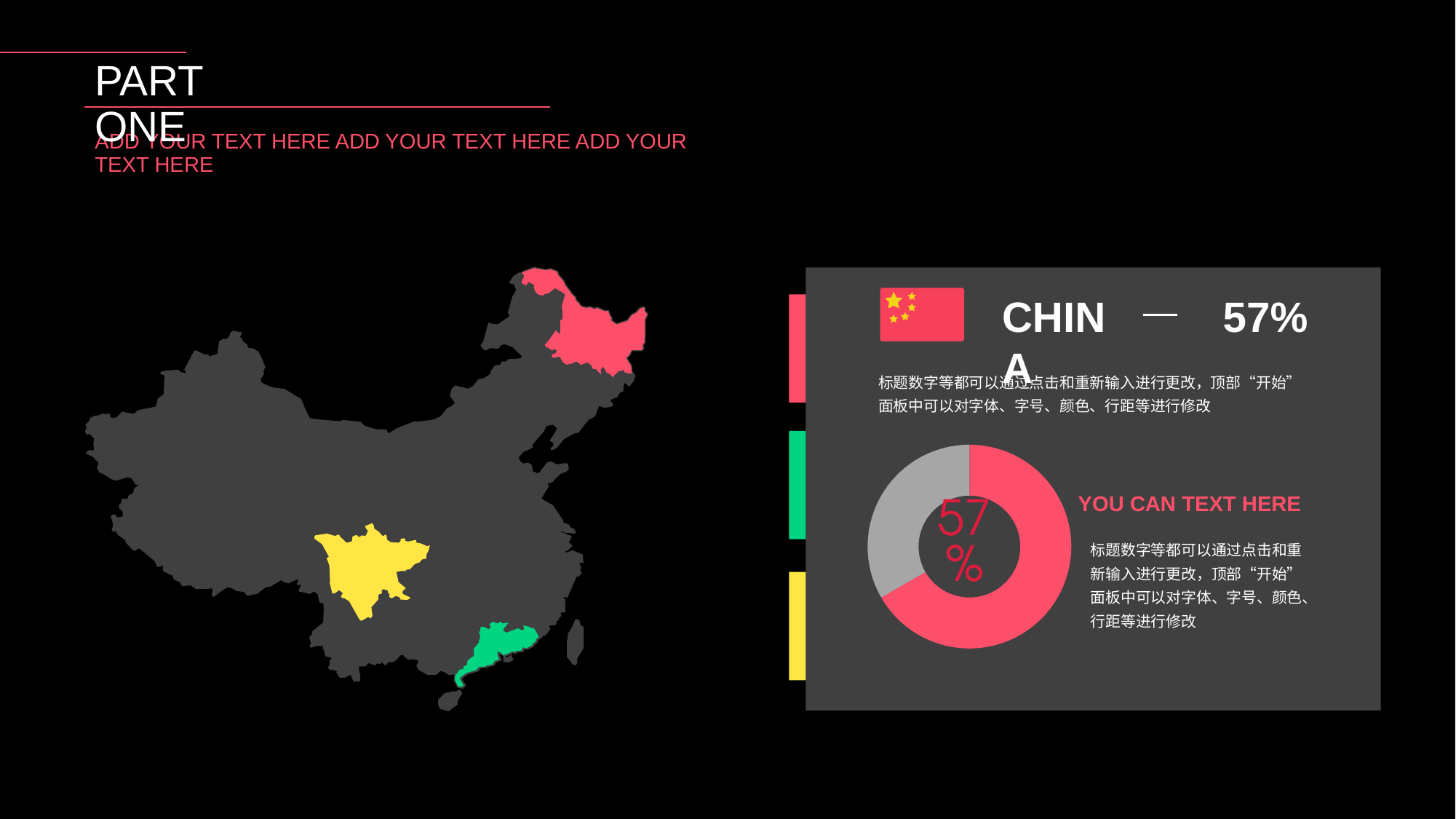

PART ONE
ADD YOUR TEXT HERE ADD YOUR TEXT HERE ADD YOUR TEXT HERE

CHINA
57%

标题数字等都可以通过点击和重新输入进行更改，顶部“开始”面板中可以对字体、字号、颜色、行距等进行修改

### Chart

| Category | 列1 |
|---|---|
|  | 6.0 |
|  | 3.0 |
YOU CAN TEXT HERE
标题数字等都可以通过点击和重新输入进行更改，顶部“开始”面板中可以对字体、字号、颜色、行距等进行修改